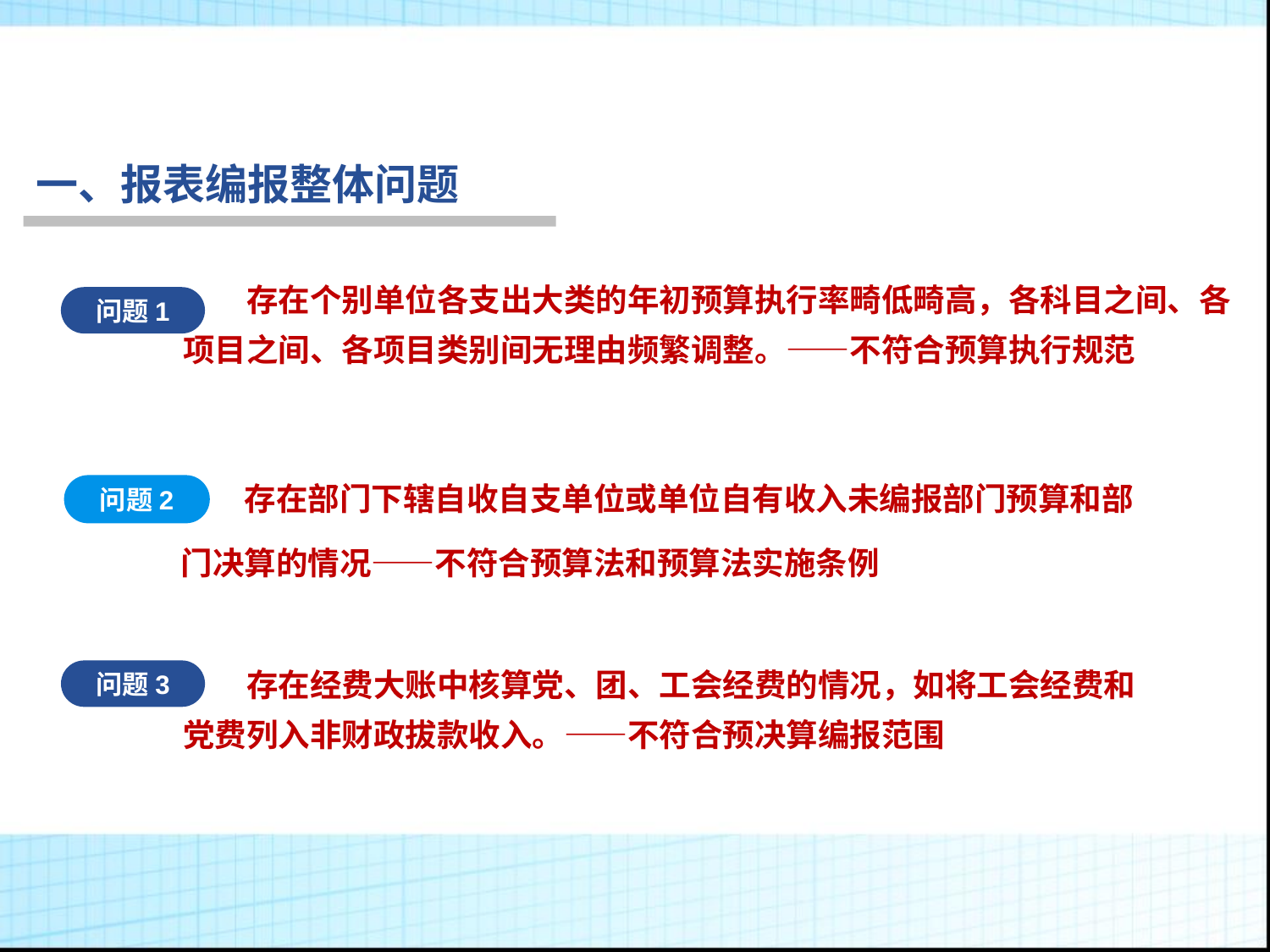

一、报表编报整体问题

存在个别单位各支出大类的年初预算执行率畸低畸高，各科目之间、各项目之间、各项目类别间无理由频繁调整。——不符合预算执行规范
问题1
行为税
存在部门下辖自收自支单位或单位自有收入未编报部门预算和部门决算的情况——不符合预算法和预算法实施条例
问题2
存在经费大账中核算党、团、工会经费的情况，如将工会经费和党费列入非财政拔款收入。——不符合预决算编报范围
问题3